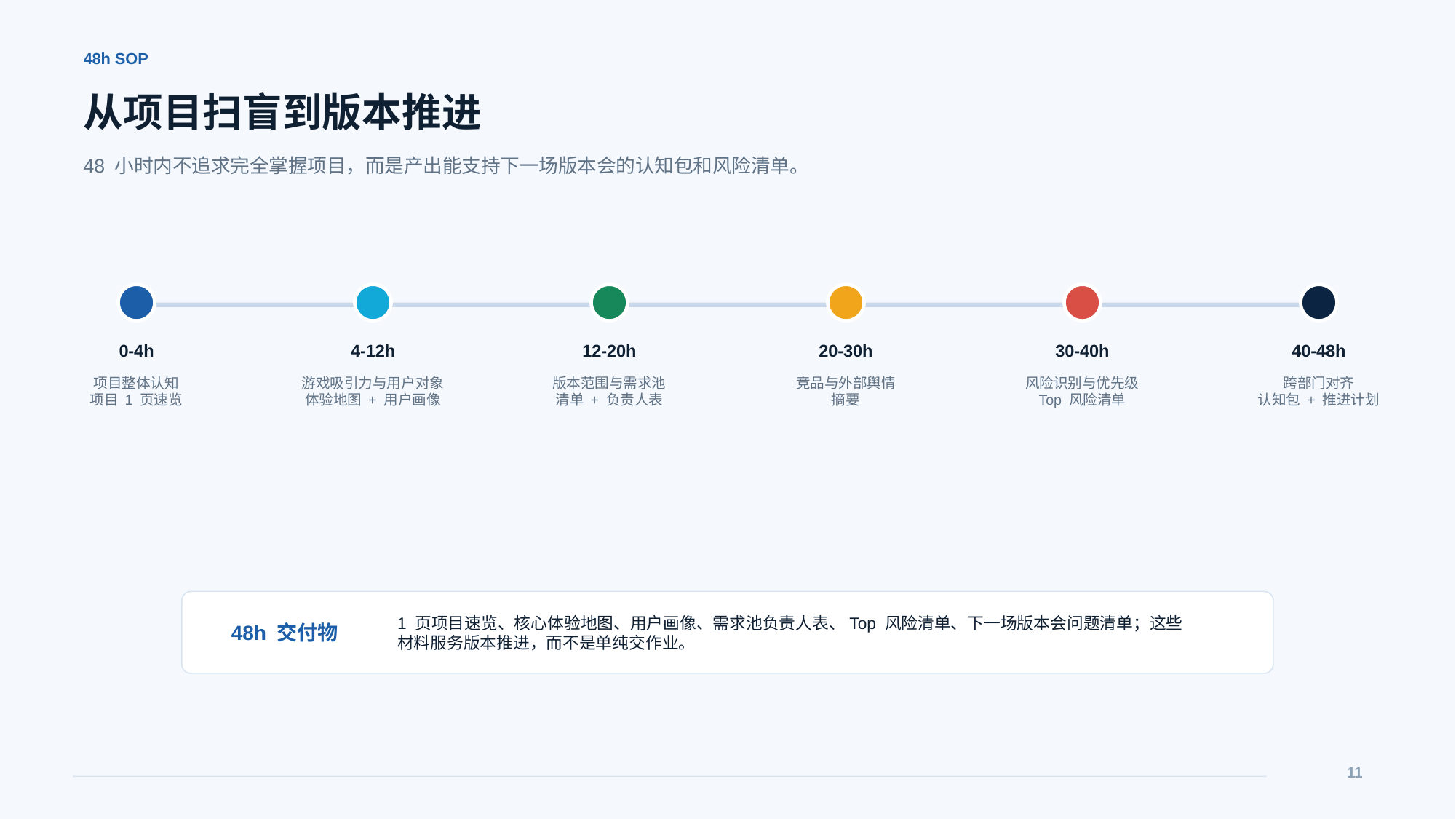

48h SOP
从项目扫盲到版本推进
48 小时内不追求完全掌握项目，而是产出能支持下一场版本会的认知包和风险清单。

0-4h
4-12h
12-20h
20-30h
30-40h
40-48h
项目整体认知
项目 1 页速览
游戏吸引力与用户对象
体验地图 + 用户画像
版本范围与需求池
清单 + 负责人表
竞品与外部舆情
摘要
风险识别与优先级
Top 风险清单
跨部门对齐
认知包 + 推进计划

1 页项目速览、核心体验地图、用户画像、需求池负责人表、Top 风险清单、下一场版本会问题清单；这些材料服务版本推进，而不是单纯交作业。
48h 交付物
11